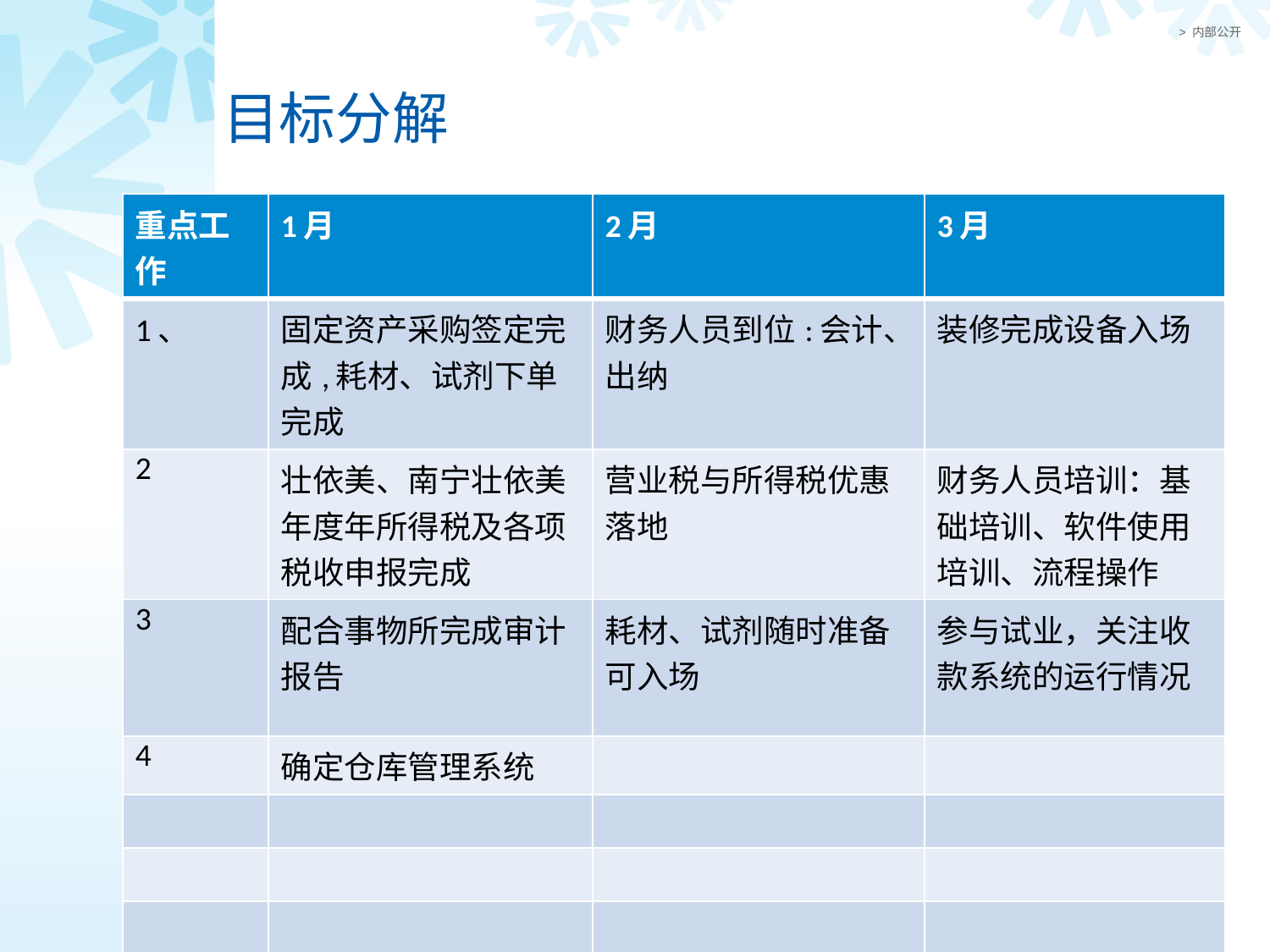

# 目标分解
| 重点工作 | 1月 | 2月 | 3月 |
| --- | --- | --- | --- |
| 1、 | 固定资产采购签定完成,耗材、试剂下单完成 | 财务人员到位:会计、出纳 | 装修完成设备入场 |
| 2 | 壮依美、南宁壮依美年度年所得税及各项税收申报完成 | 营业税与所得税优惠落地 | 财务人员培训：基础培训、软件使用培训、流程操作 |
| 3 | 配合事物所完成审计报告 | 耗材、试剂随时准备可入场 | 参与试业，关注收款系统的运行情况 |
| 4 | 确定仓库管理系统 |  |  |
|  |  |  |  |
|  |  |  |  |
|  |  |  |  |